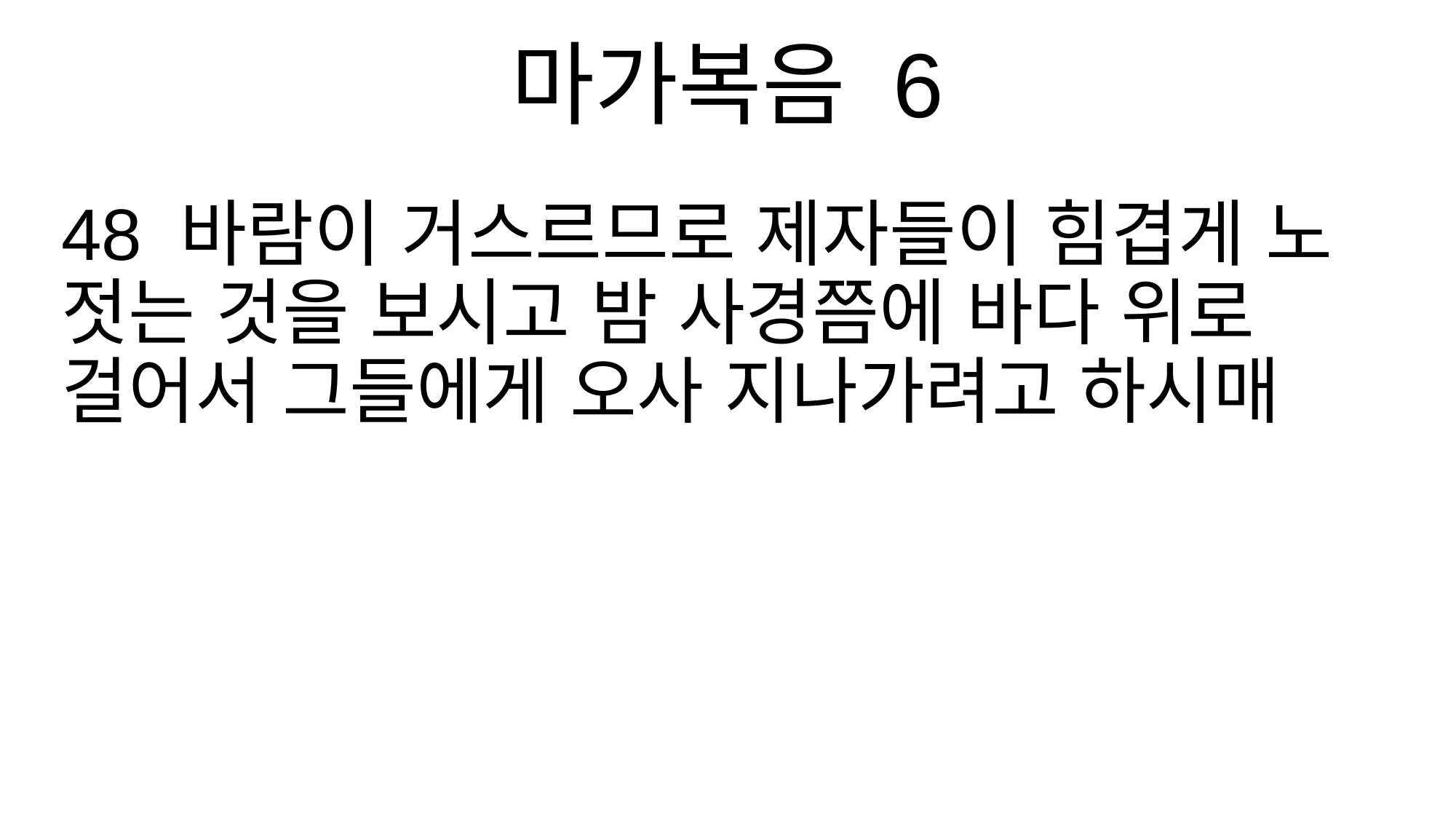

마가복음 6
48 바람이 거스르므로 제자들이 힘겹게 노 젓는 것을 보시고 밤 사경쯤에 바다 위로 걸어서 그들에게 오사 지나가려고 하시매